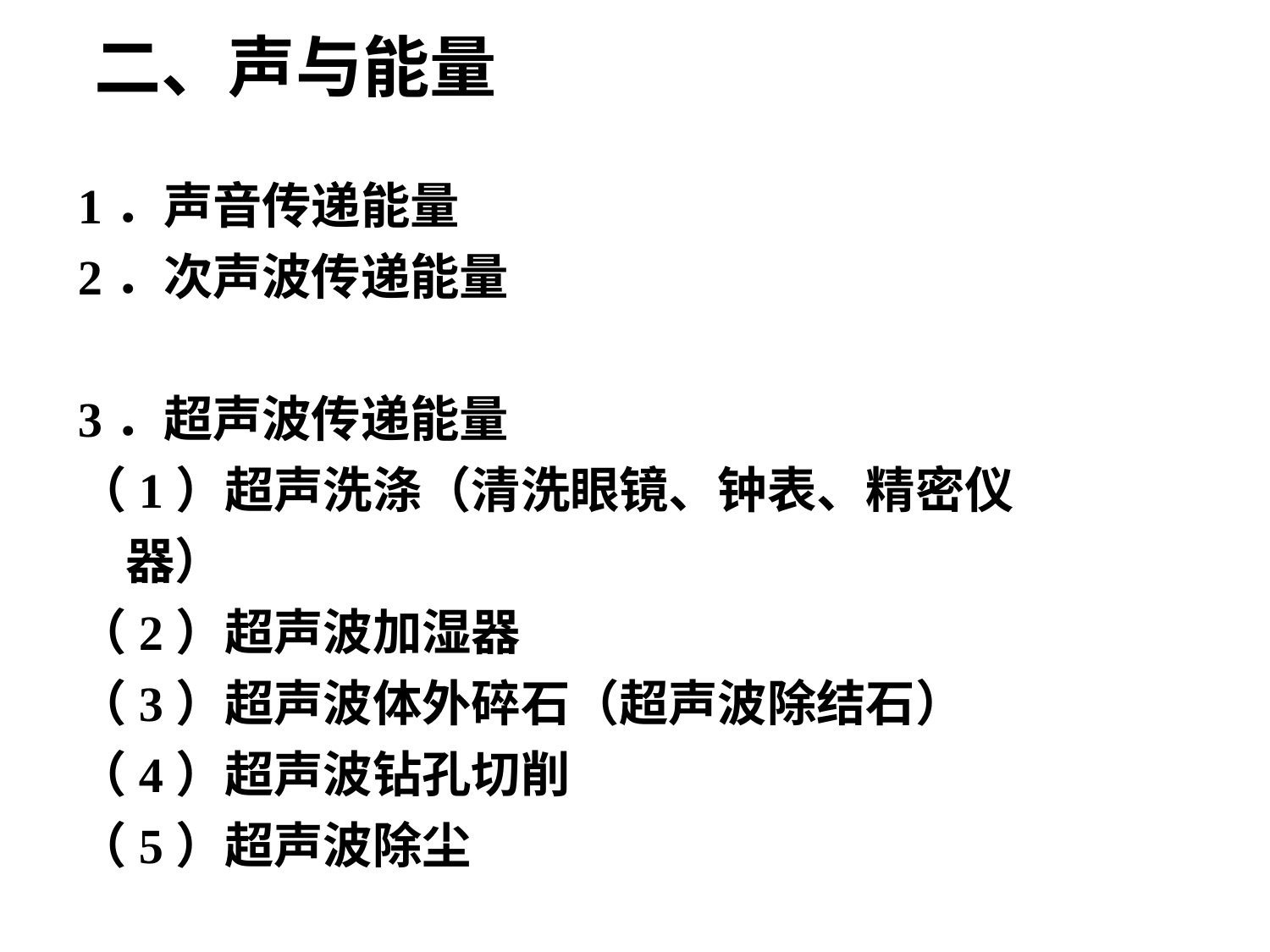

# 二、声与能量
1．声音传递能量
2．次声波传递能量

3．超声波传递能量
（1）超声洗涤（清洗眼镜、钟表、精密仪器）
（2）超声波加湿器
（3）超声波体外碎石（超声波除结石）
（4）超声波钻孔切削
（5）超声波除尘